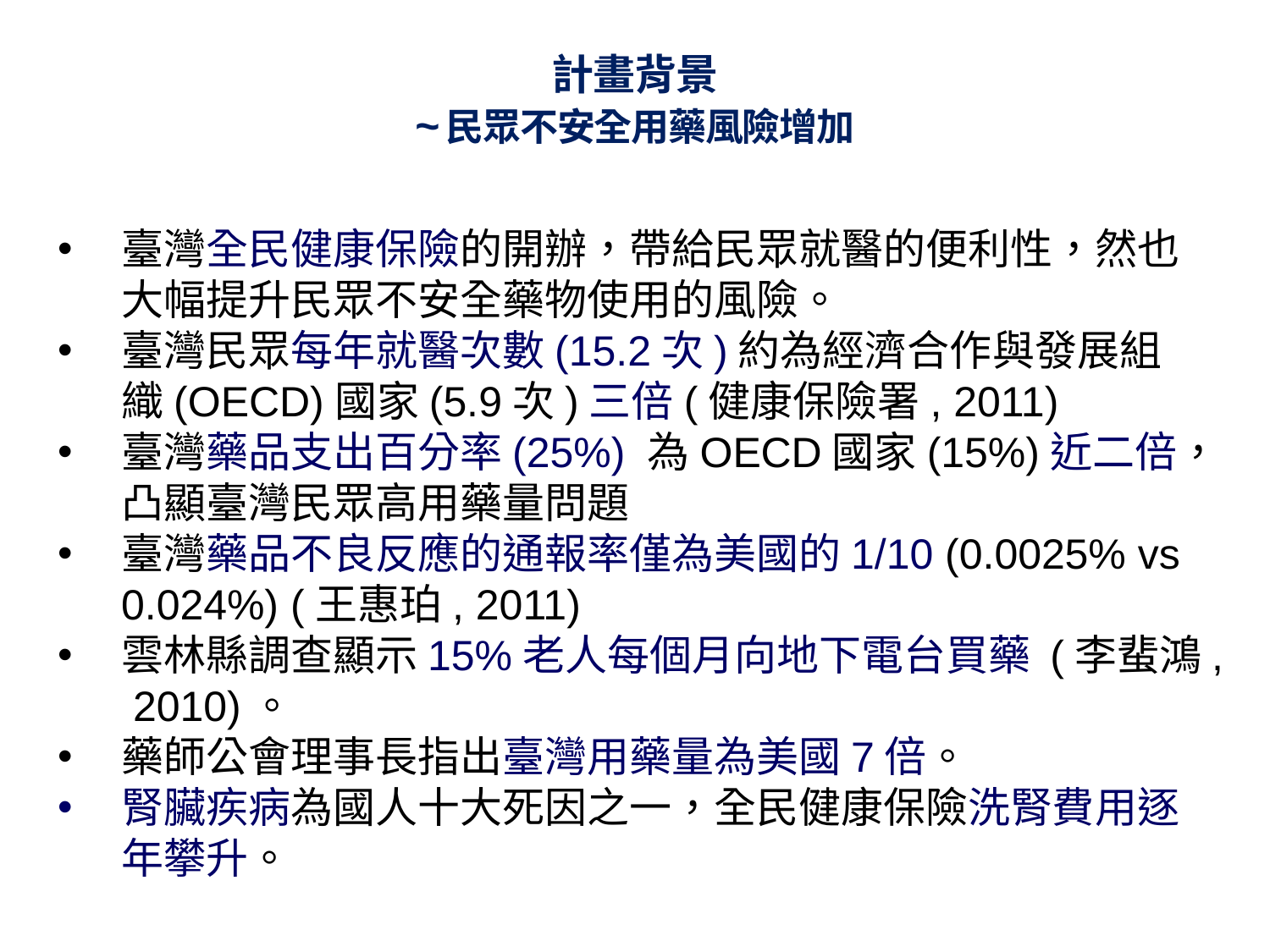

# 計畫背景 ~民眾不安全用藥風險增加
臺灣全民健康保險的開辦，帶給民眾就醫的便利性，然也大幅提升民眾不安全藥物使用的風險。
臺灣民眾每年就醫次數(15.2次)約為經濟合作與發展組織(OECD)國家(5.9次)三倍(健康保險署, 2011)
臺灣藥品支出百分率(25%) 為OECD國家(15%)近二倍，凸顯臺灣民眾高用藥量問題
臺灣藥品不良反應的通報率僅為美國的1/10 (0.0025% vs 0.024%) (王惠珀, 2011)
雲林縣調查顯示15%老人每個月向地下電台買藥 (李蜚鴻, 2010)。
藥師公會理事長指出臺灣用藥量為美國7倍。
腎臟疾病為國人十大死因之一，全民健康保險洗腎費用逐年攀升。